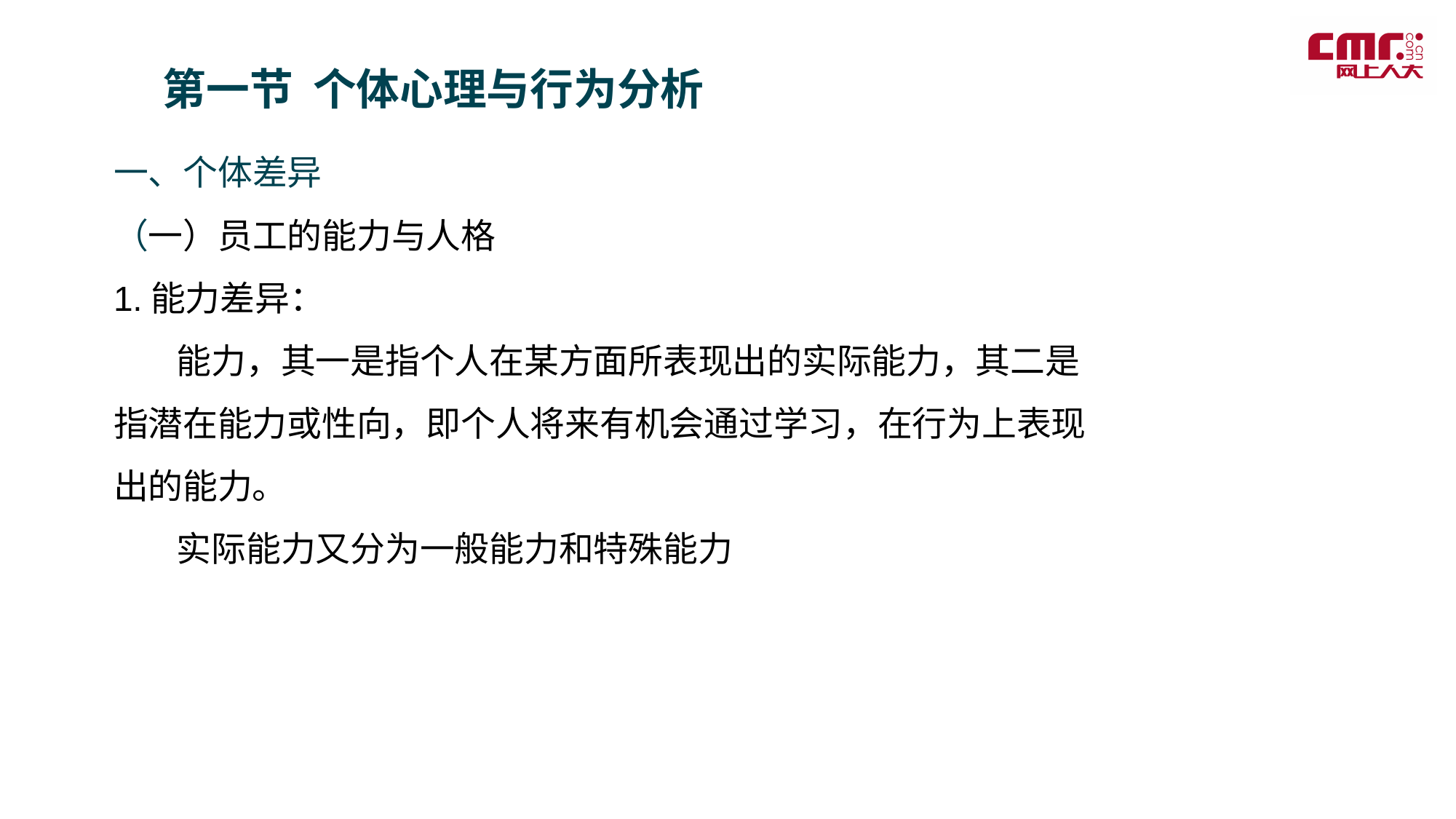

第一节  个体心理与行为分析
一、个体差异
（一）员工的能力与人格
1.能力差异：
       能力，其一是指个人在某方面所表现出的实际能力，其二是指潜在能力或性向，即个人将来有机会通过学习，在行为上表现出的能力。
       实际能力又分为一般能力和特殊能力